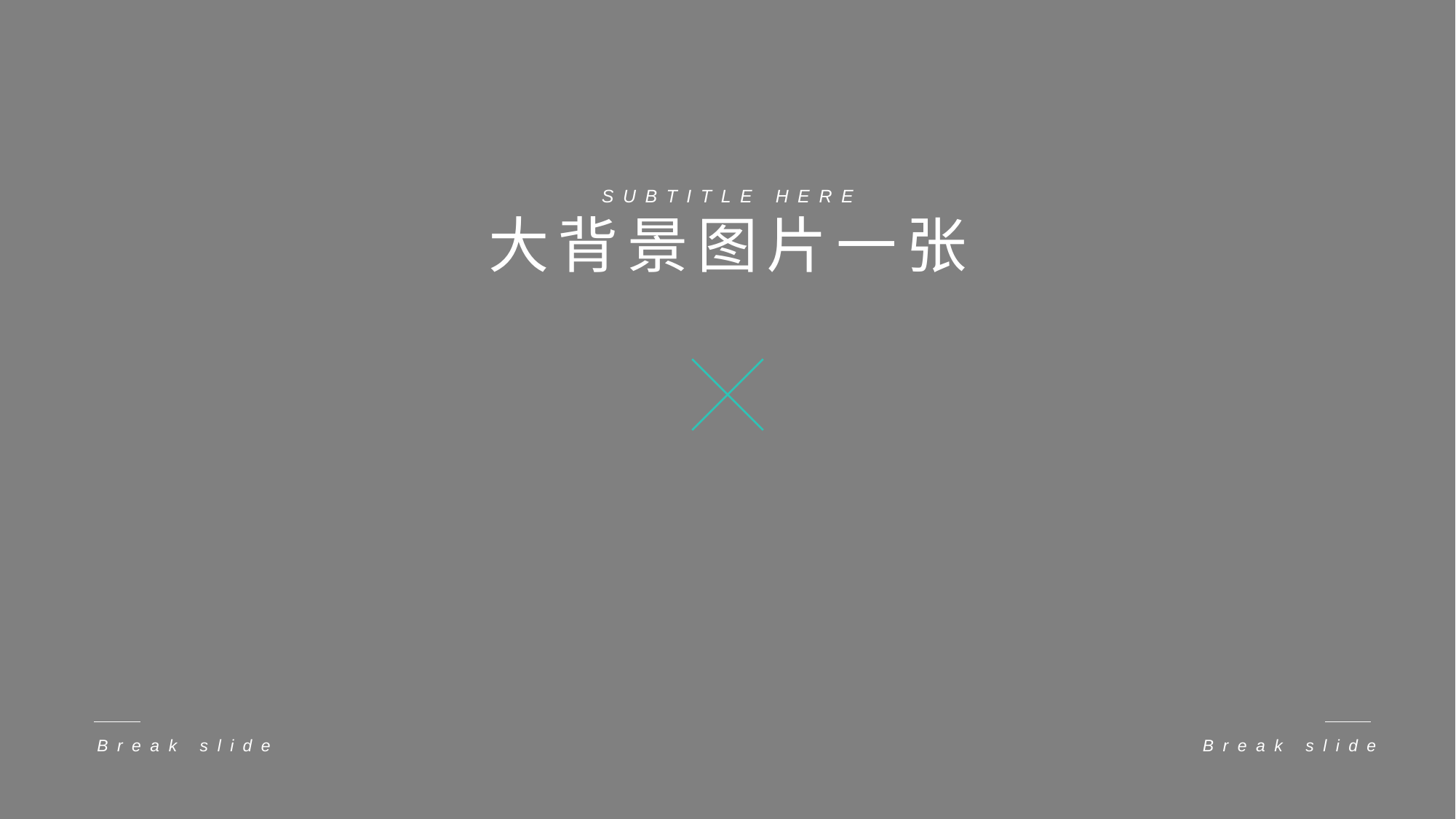

SUBTITLE HERE
大背景图片一张

Break slide
Break slide